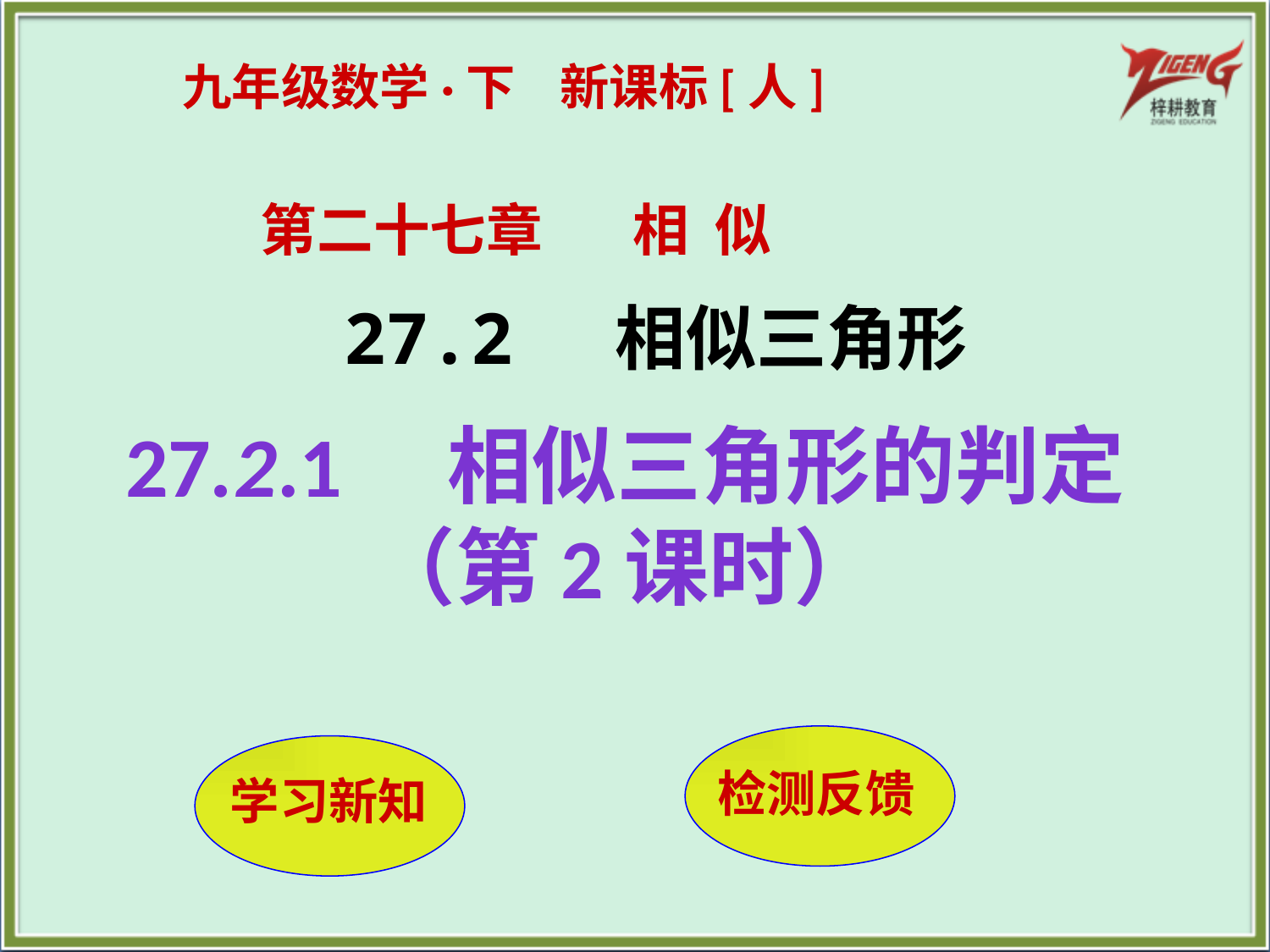

九年级数学·下    新课标[人]
第二十七章       相  似
27.2  相似三角形
27.2.1　相似三角形的判定（第2课时）

检测反馈

 学习新知